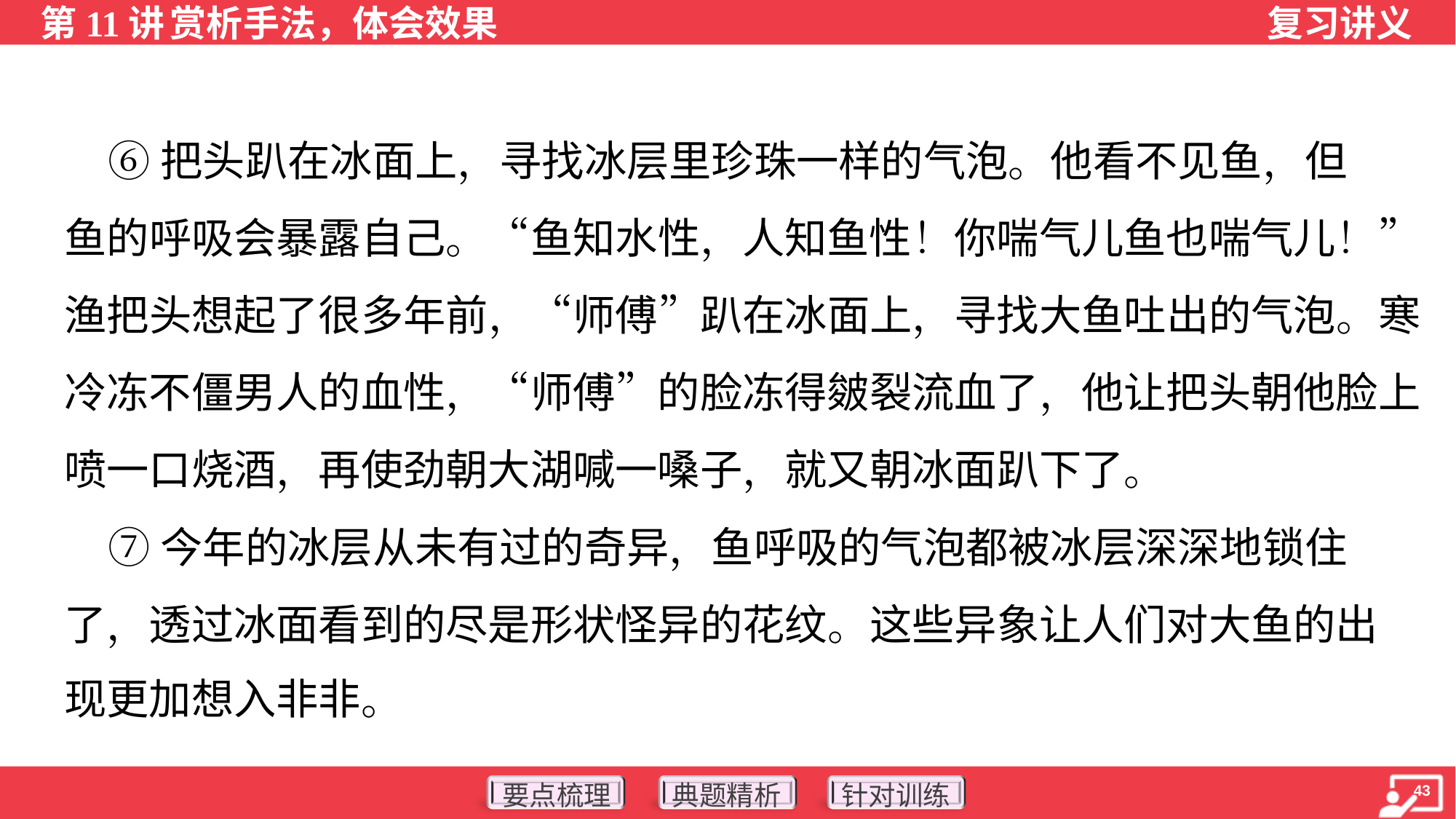

⑥把头趴在冰面上，寻找冰层里珍珠一样的气泡。他看不见鱼，但
鱼的呼吸会暴露自己。“鱼知水性，人知鱼性！你喘气儿鱼也喘气儿！”
渔把头想起了很多年前，“师傅”趴在冰面上，寻找大鱼吐出的气泡。寒
冷冻不僵男人的血性，“师傅”的脸冻得皴裂流血了，他让把头朝他脸上
喷一口烧酒，再使劲朝大湖喊一嗓子，就又朝冰面趴下了。
    ⑦今年的冰层从未有过的奇异，鱼呼吸的气泡都被冰层深深地锁住
了，透过冰面看到的尽是形状怪异的花纹。这些异象让人们对大鱼的出
现更加想入非非。